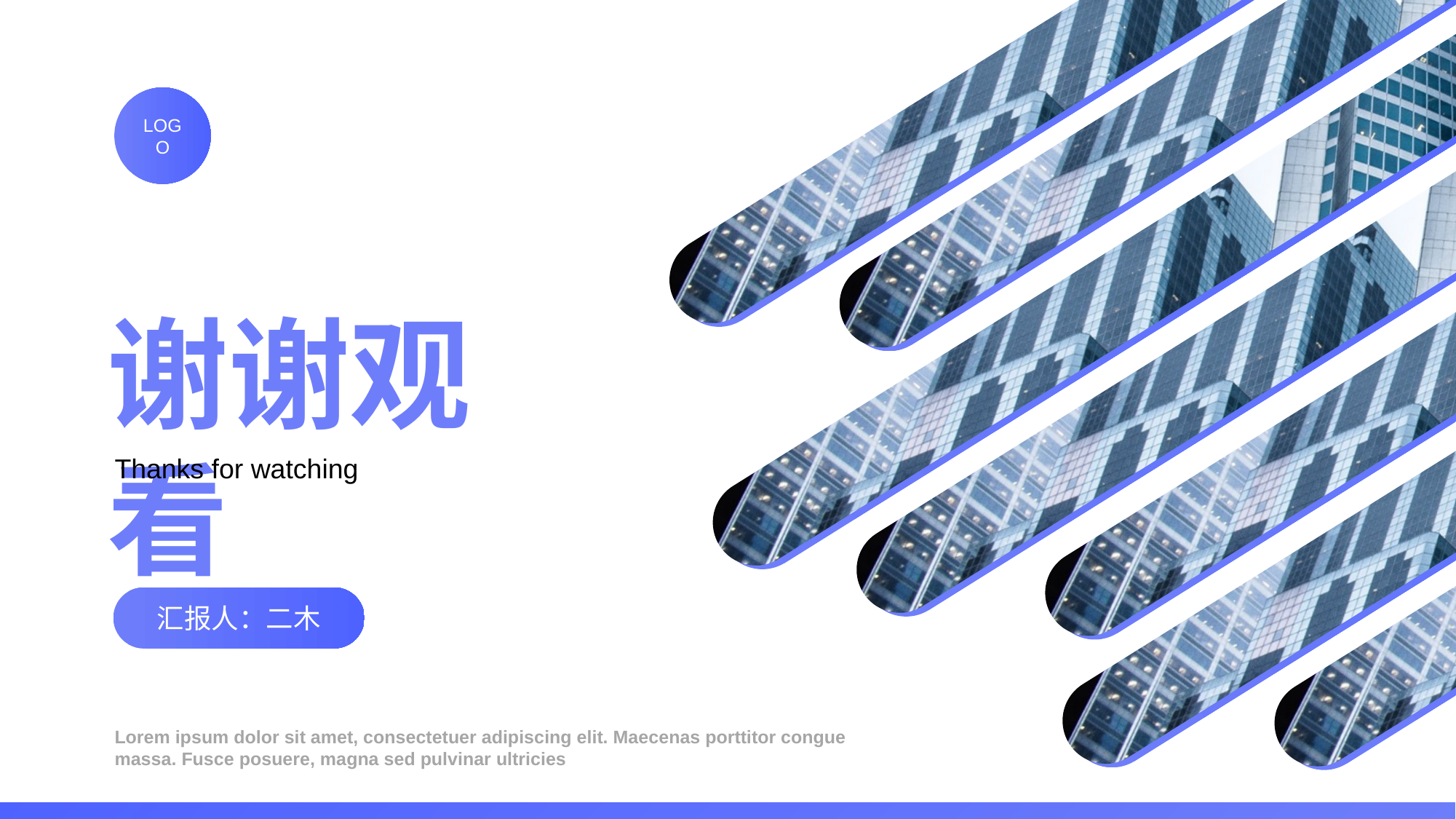

LOGO
谢谢观看
Thanks for watching

汇报人：二木
Lorem ipsum dolor sit amet, consectetuer adipiscing elit. Maecenas porttitor congue massa. Fusce posuere, magna sed pulvinar ultricies